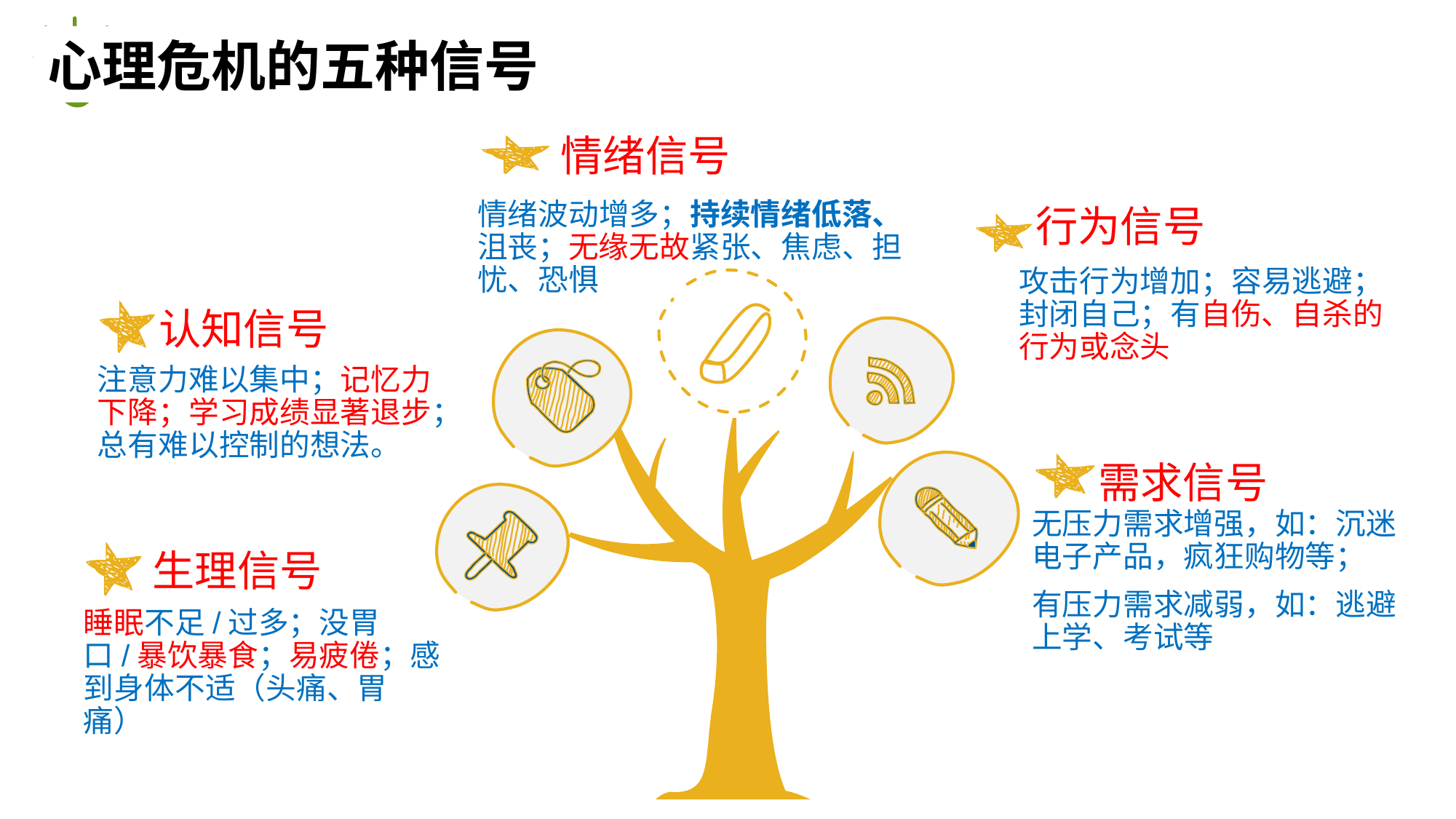

心理危机的五种信号
情绪信号

情绪波动增多；持续情绪低落、沮丧；无缘无故紧张、焦虑、担忧、恐惧
行为信号

攻击行为增加；容易逃避；封闭自己；有自伤、自杀的行为或念头

认知信号

注意力难以集中；记忆力下降；学习成绩显著退步；总有难以控制的想法。

需求信号

无压力需求增强，如：沉迷电子产品，疯狂购物等；
有压力需求减弱，如：逃避上学、考试等

生理信号

睡眠不足/过多；没胃口/暴饮暴食；易疲倦；感到身体不适（头痛、胃痛）